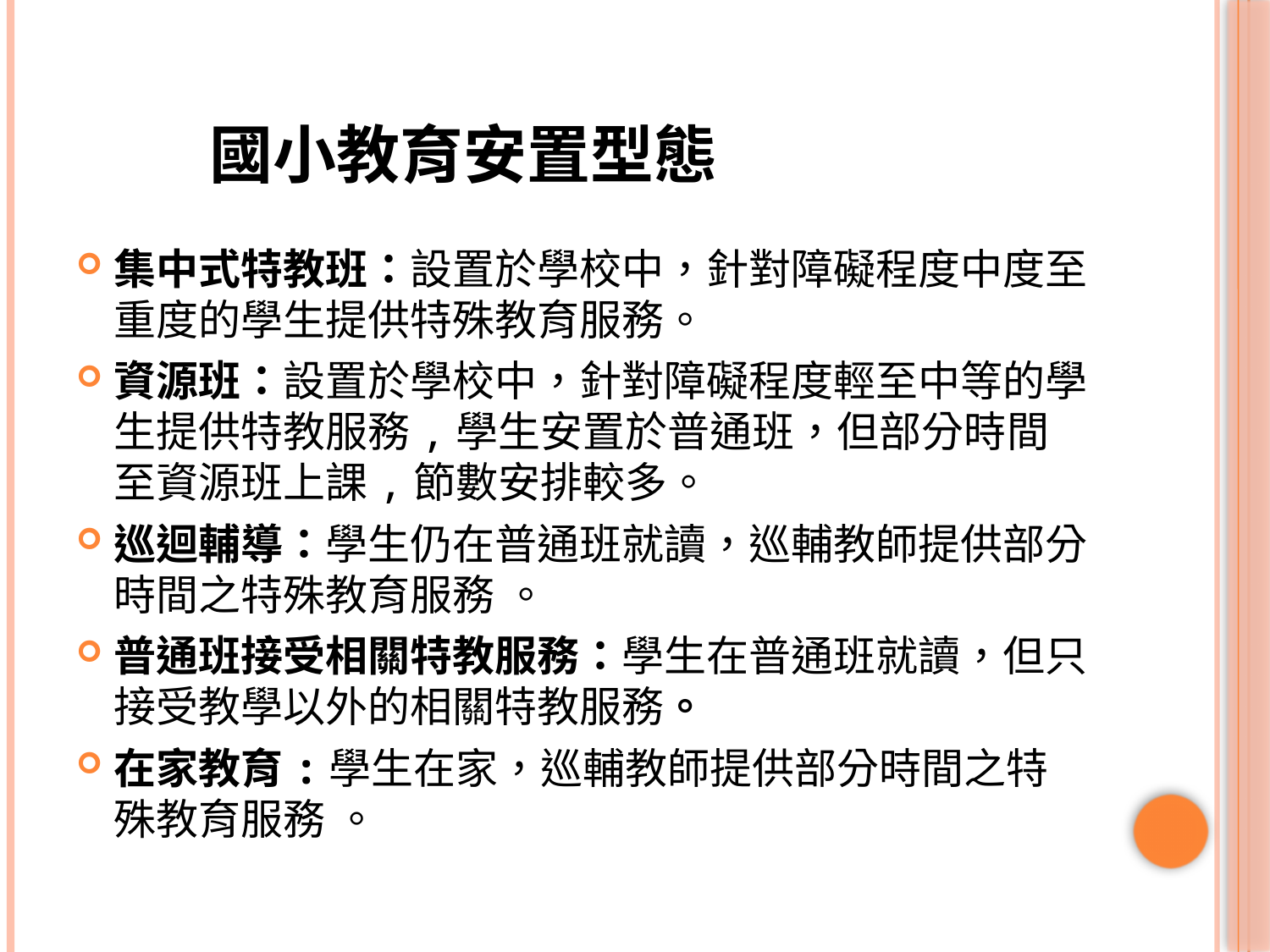

# 國小教育安置型態
集中式特教班：設置於學校中，針對障礙程度中度至重度的學生提供特殊教育服務。
資源班：設置於學校中，針對障礙程度輕至中等的學生提供特教服務,學生安置於普通班，但部分時間至資源班上課,節數安排較多。
巡迴輔導：學生仍在普通班就讀，巡輔教師提供部分時間之特殊教育服務 。
普通班接受相關特教服務：學生在普通班就讀，但只接受教學以外的相關特教服務。
在家教育:學生在家，巡輔教師提供部分時間之特殊教育服務 。